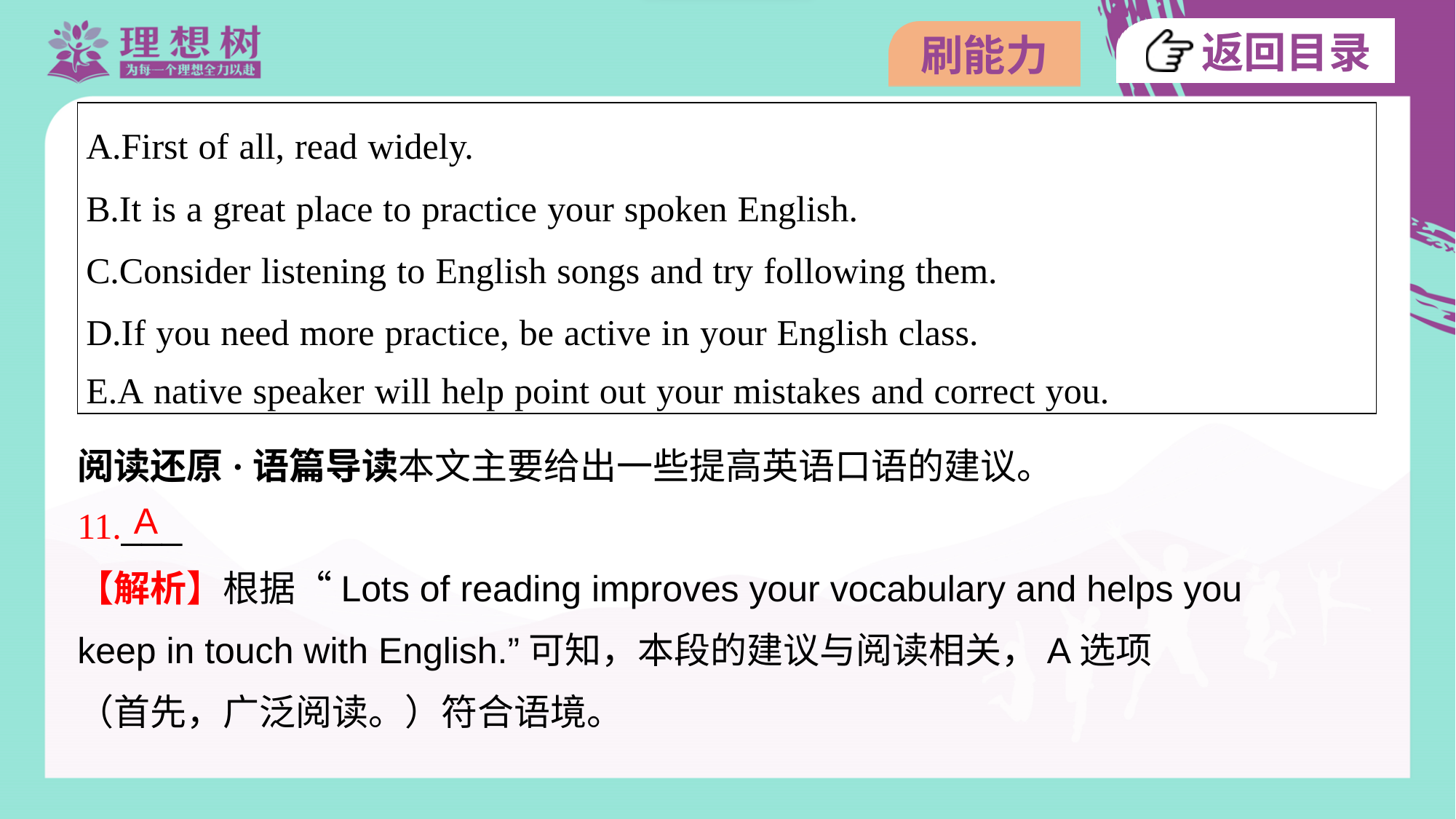

| A.First of all, read widely. B.It is a great place to practice your spoken English. C.Consider listening to English songs and try following them. D.If you need more practice, be active in your English class. E.A native speaker will help point out your mistakes and correct you. |
| --- |
阅读还原·语篇导读本文主要给出一些提高英语口语的建议。
A
11.___
【解析】根据“Lots of reading improves your vocabulary and helps you
keep in touch with English.”可知，本段的建议与阅读相关，A选项
（首先，广泛阅读。）符合语境。